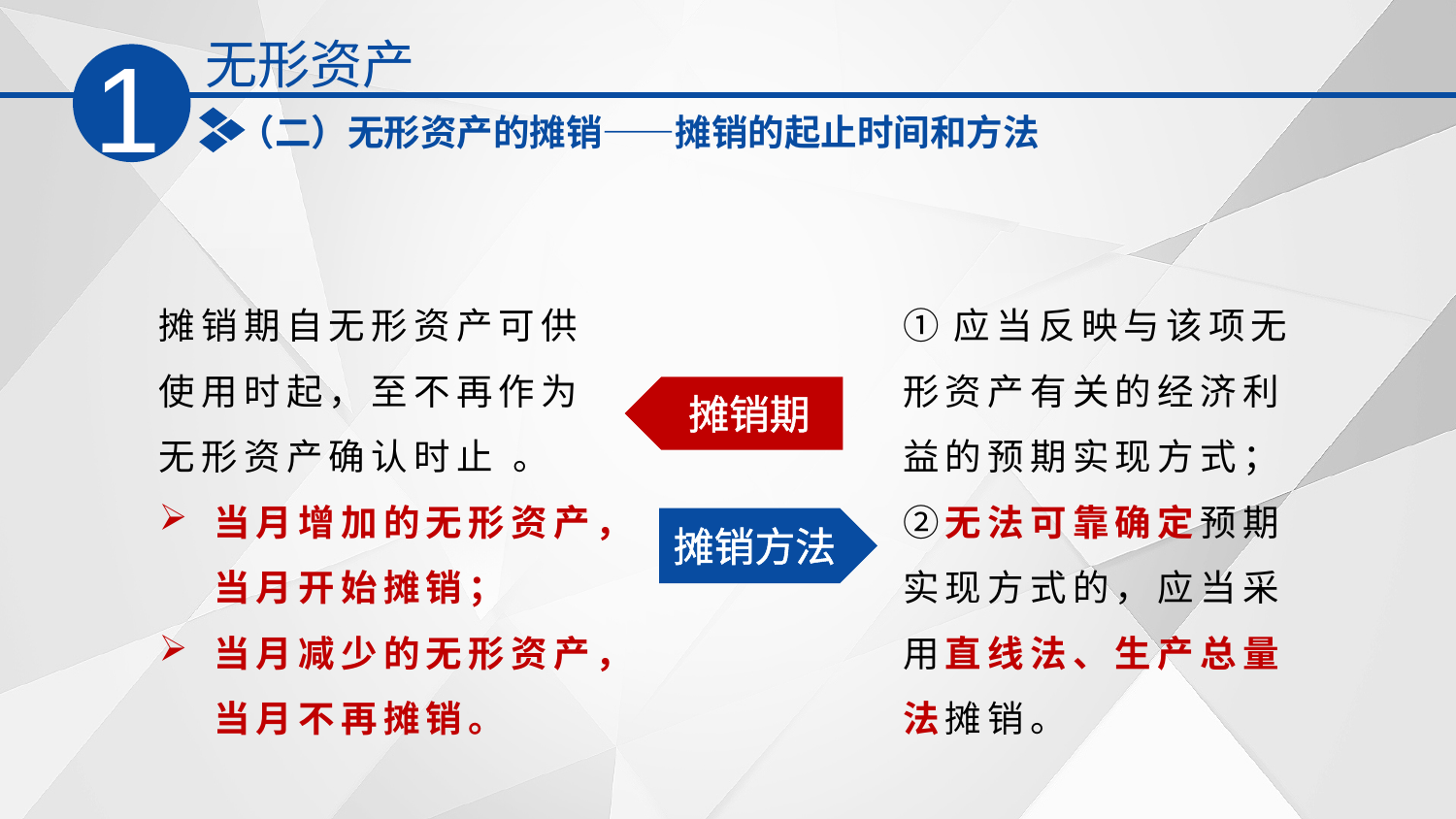

无形资产
1

（二）无形资产的摊销——摊销的起止时间和方法

摊销期自无形资产可供使用时起，至不再作为无形资产确认时止 。
当月增加的无形资产，当月开始摊销；
当月减少的无形资产，当月不再摊销。
①应当反映与该项无形资产有关的经济利益的预期实现方式；
②无法可靠确定预期实现方式的，应当采用直线法、生产总量法摊销。

摊销期

摊销方法